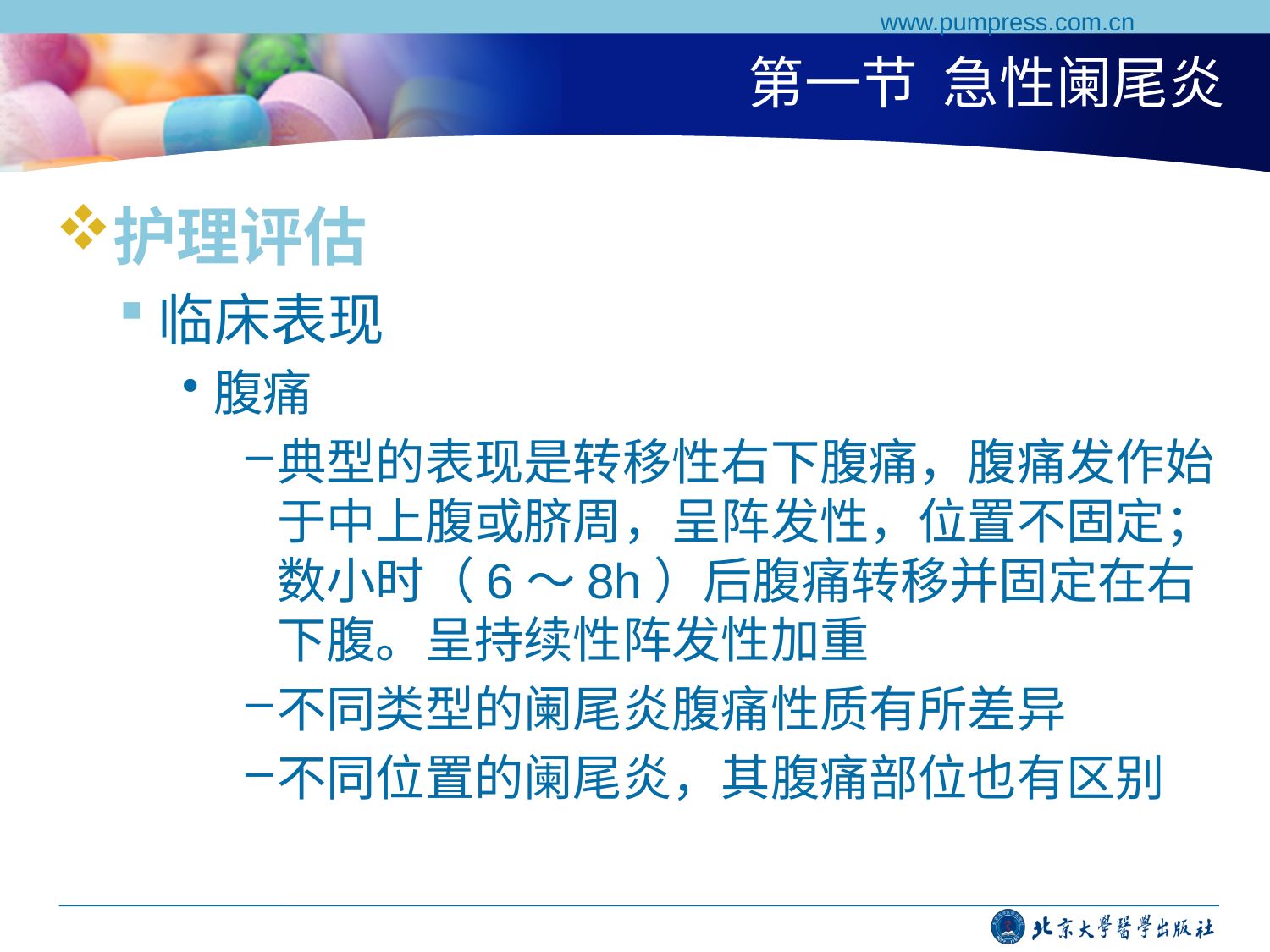

www.pumpress.com.cn
# 第一节  急性阑尾炎
护理评估
临床表现
腹痛
典型的表现是转移性右下腹痛，腹痛发作始于中上腹或脐周，呈阵发性，位置不固定；数小时（6～8h）后腹痛转移并固定在右下腹。呈持续性阵发性加重
不同类型的阑尾炎腹痛性质有所差异
不同位置的阑尾炎，其腹痛部位也有区别